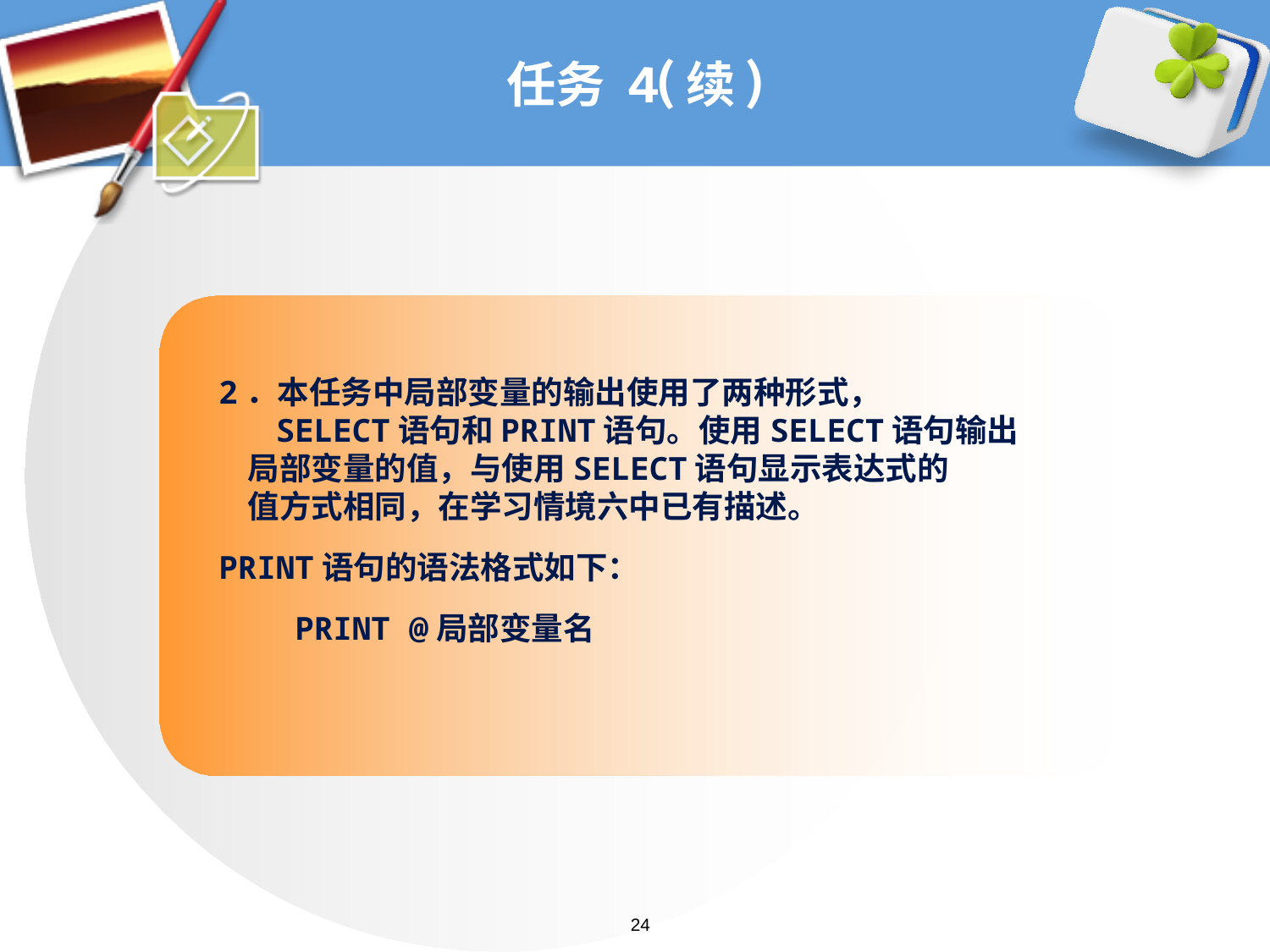

# 任务 4(续)

2．本任务中局部变量的输出使用了两种形式，
   SELECT语句和PRINT语句。使用SELECT语句输出
   局部变量的值，与使用SELECT语句显示表达式的
   值方式相同，在学习情境六中已有描述。

PRINT语句的语法格式如下：

    PRINT @局部变量名

24